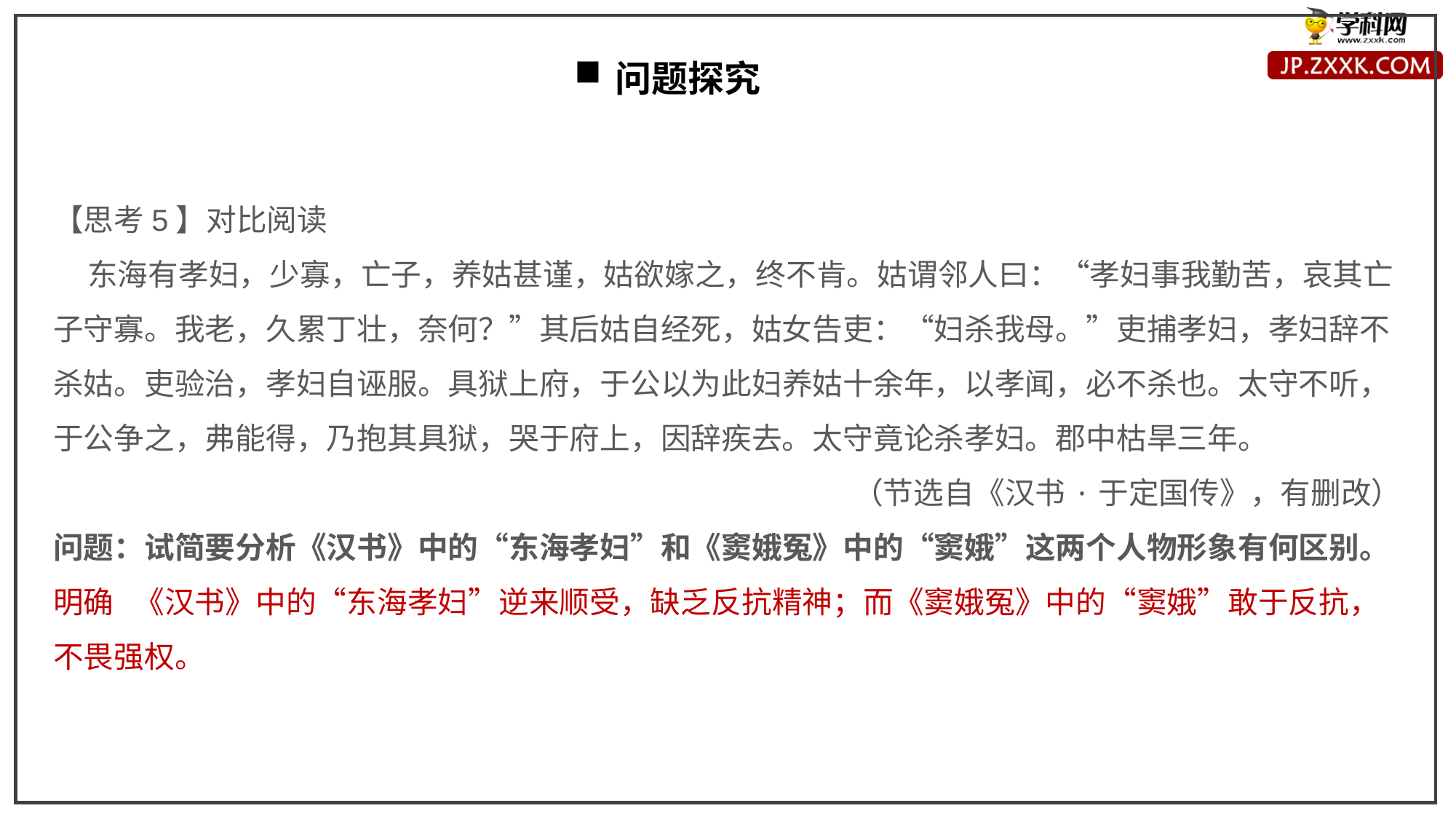

问题探究
【思考5】对比阅读
    东海有孝妇，少寡，亡子，养姑甚谨，姑欲嫁之，终不肯。姑谓邻人曰：“孝妇事我勤苦，哀其亡子守寡。我老，久累丁壮，奈何？”其后姑自经死，姑女告吏：“妇杀我母。”吏捕孝妇，孝妇辞不杀姑。吏验治，孝妇自诬服。具狱上府，于公以为此妇养姑十余年，以孝闻，必不杀也。太守不听，于公争之，弗能得，乃抱其具狱，哭于府上，因辞疾去。太守竟论杀孝妇。郡中枯旱三年。
（节选自《汉书·于定国传》，有删改）
问题：试简要分析《汉书》中的“东海孝妇”和《窦娥冤》中的“窦娥”这两个人物形象有何区别。
明确   《汉书》中的“东海孝妇”逆来顺受，缺乏反抗精神；而《窦娥冤》中的“窦娥”敢于反抗，不畏强权。